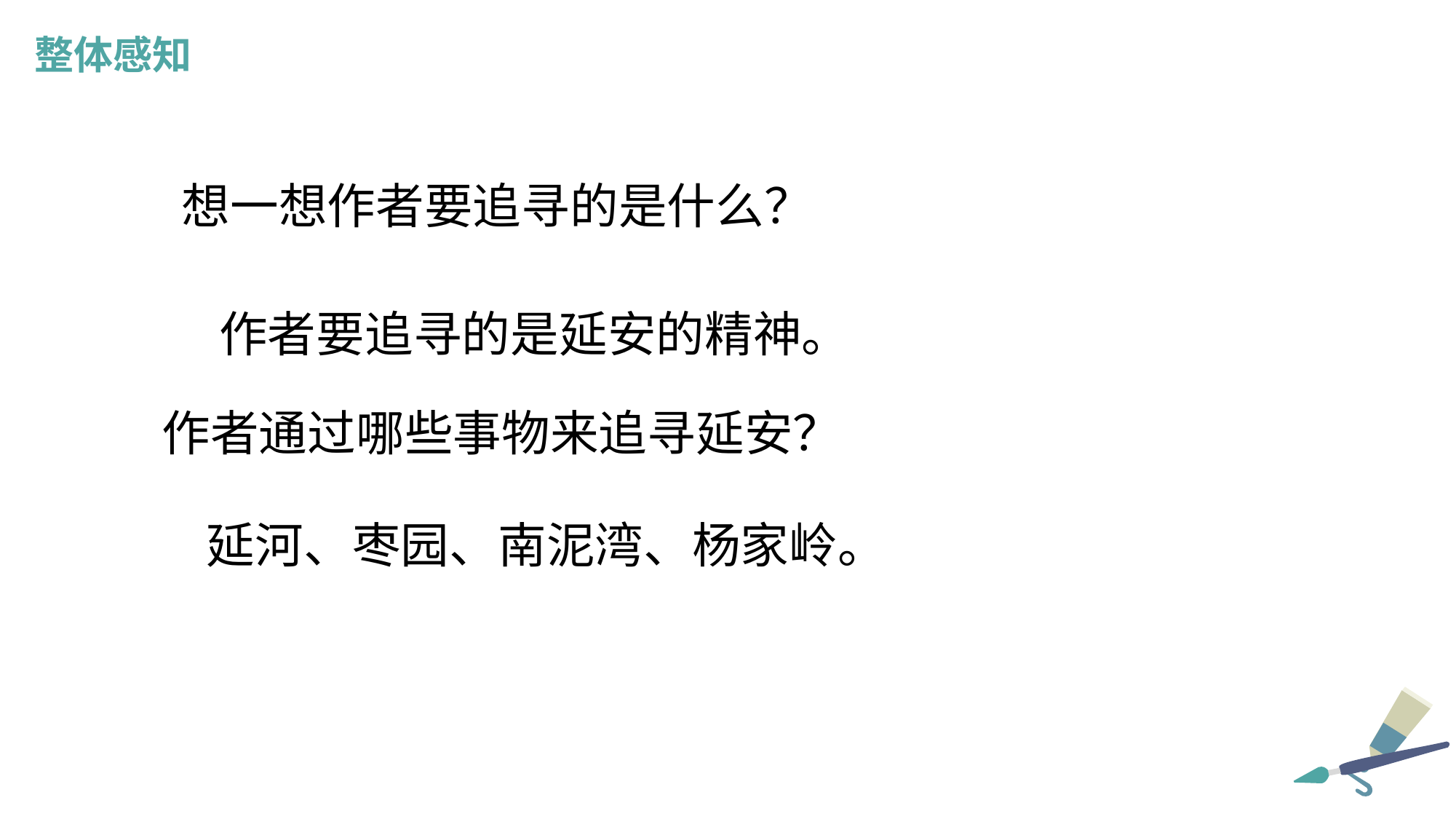

整体感知
想一想作者要追寻的是什么？
作者要追寻的是延安的精神。
作者通过哪些事物来追寻延安？
 延河、枣园、南泥湾、杨家岭。